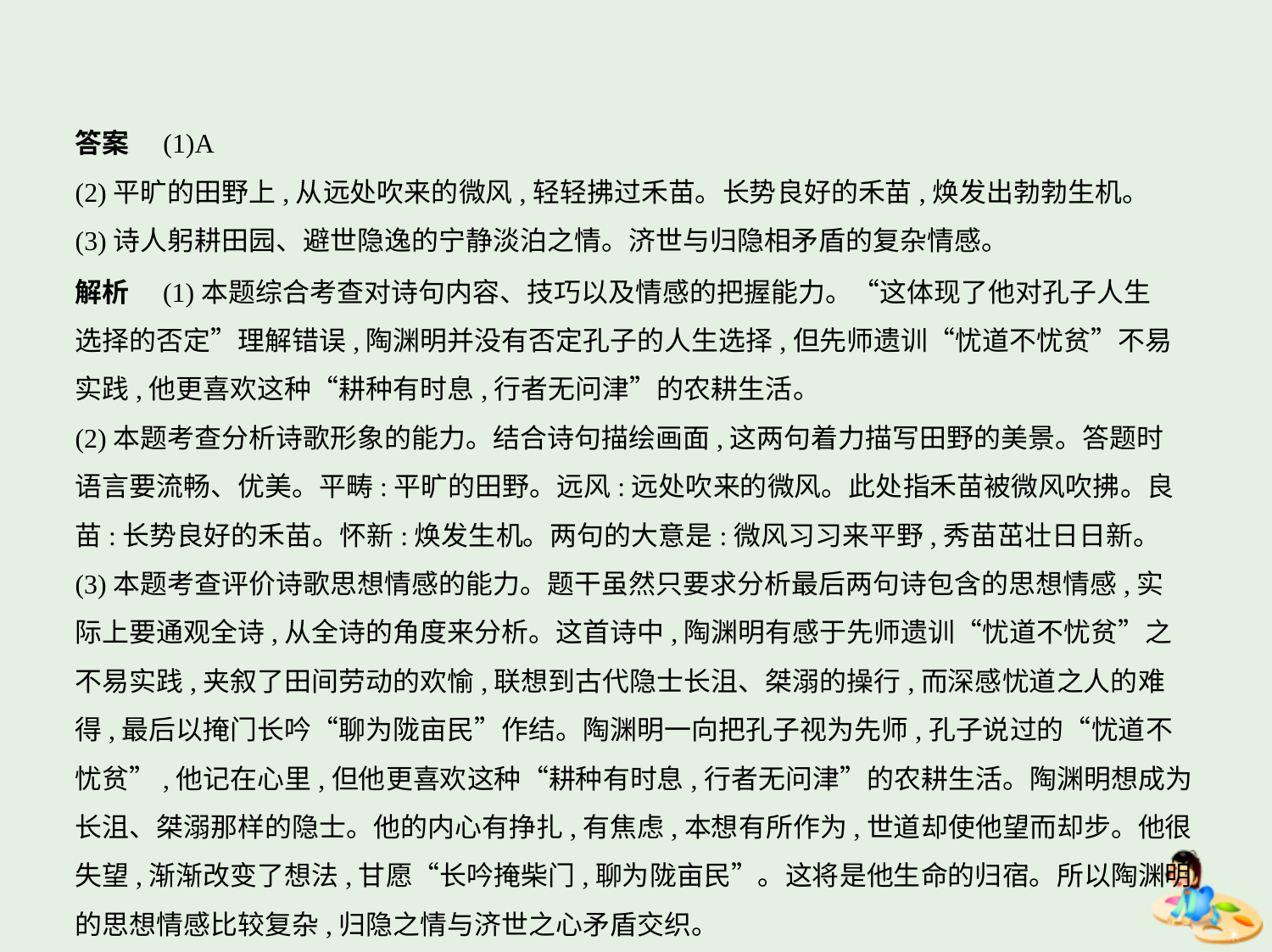

答案　(1)A
(2)平旷的田野上,从远处吹来的微风,轻轻拂过禾苗。长势良好的禾苗,焕发出勃勃生机。
(3)诗人躬耕田园、避世隐逸的宁静淡泊之情。济世与归隐相矛盾的复杂情感。
解析　(1)本题综合考查对诗句内容、技巧以及情感的把握能力。“这体现了他对孔子人生
选择的否定”理解错误,陶渊明并没有否定孔子的人生选择,但先师遗训“忧道不忧贫”不易
实践,他更喜欢这种“耕种有时息,行者无问津”的农耕生活。
(2)本题考查分析诗歌形象的能力。结合诗句描绘画面,这两句着力描写田野的美景。答题时
语言要流畅、优美。平畴:平旷的田野。远风:远处吹来的微风。此处指禾苗被微风吹拂。良
苗:长势良好的禾苗。怀新:焕发生机。两句的大意是:微风习习来平野,秀苗茁壮日日新。
(3)本题考查评价诗歌思想情感的能力。题干虽然只要求分析最后两句诗包含的思想情感,实
际上要通观全诗,从全诗的角度来分析。这首诗中,陶渊明有感于先师遗训“忧道不忧贫”之
不易实践,夹叙了田间劳动的欢愉,联想到古代隐士长沮、桀溺的操行,而深感忧道之人的难
得,最后以掩门长吟“聊为陇亩民”作结。陶渊明一向把孔子视为先师,孔子说过的“忧道不
忧贫”,他记在心里,但他更喜欢这种“耕种有时息,行者无问津”的农耕生活。陶渊明想成为
长沮、桀溺那样的隐士。他的内心有挣扎,有焦虑,本想有所作为,世道却使他望而却步。他很
失望,渐渐改变了想法,甘愿“长吟掩柴门,聊为陇亩民”。这将是他生命的归宿。所以陶渊明
的思想情感比较复杂,归隐之情与济世之心矛盾交织。